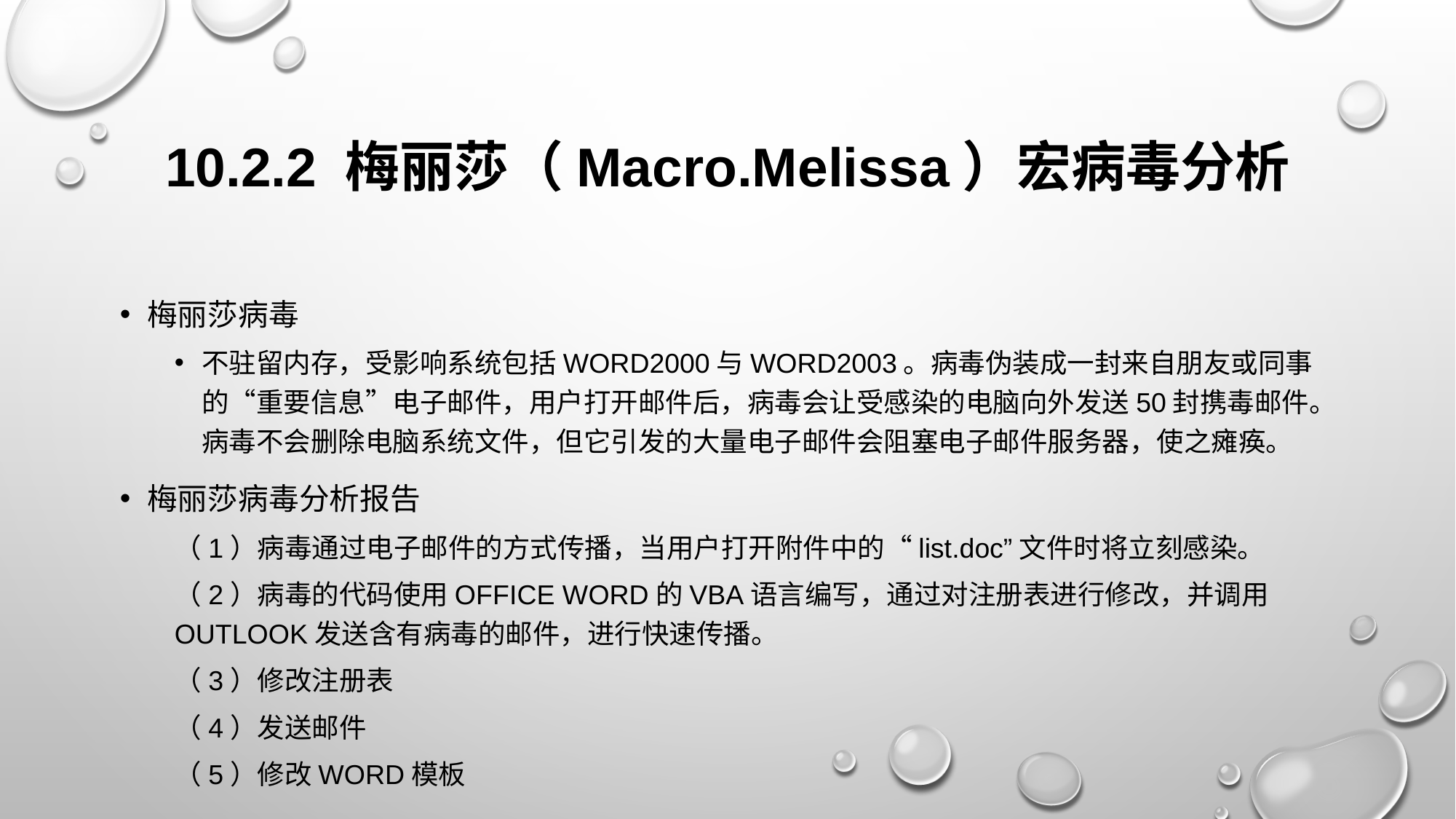

# 10.2.2 梅丽莎（Macro.Melissa）宏病毒分析
梅丽莎病毒
不驻留内存，受影响系统包括Word2000与Word2003。病毒伪装成一封来自朋友或同事的“重要信息”电子邮件，用户打开邮件后，病毒会让受感染的电脑向外发送50封携毒邮件。病毒不会删除电脑系统文件，但它引发的大量电子邮件会阻塞电子邮件服务器，使之瘫痪。
梅丽莎病毒分析报告
（1）病毒通过电子邮件的方式传播，当用户打开附件中的“list.doc”文件时将立刻感染。
（2）病毒的代码使用Office Word的VBA语言编写，通过对注册表进行修改，并调用Outlook发送含有病毒的邮件，进行快速传播。
（3）修改注册表
（4）发送邮件
（5）修改Word模板